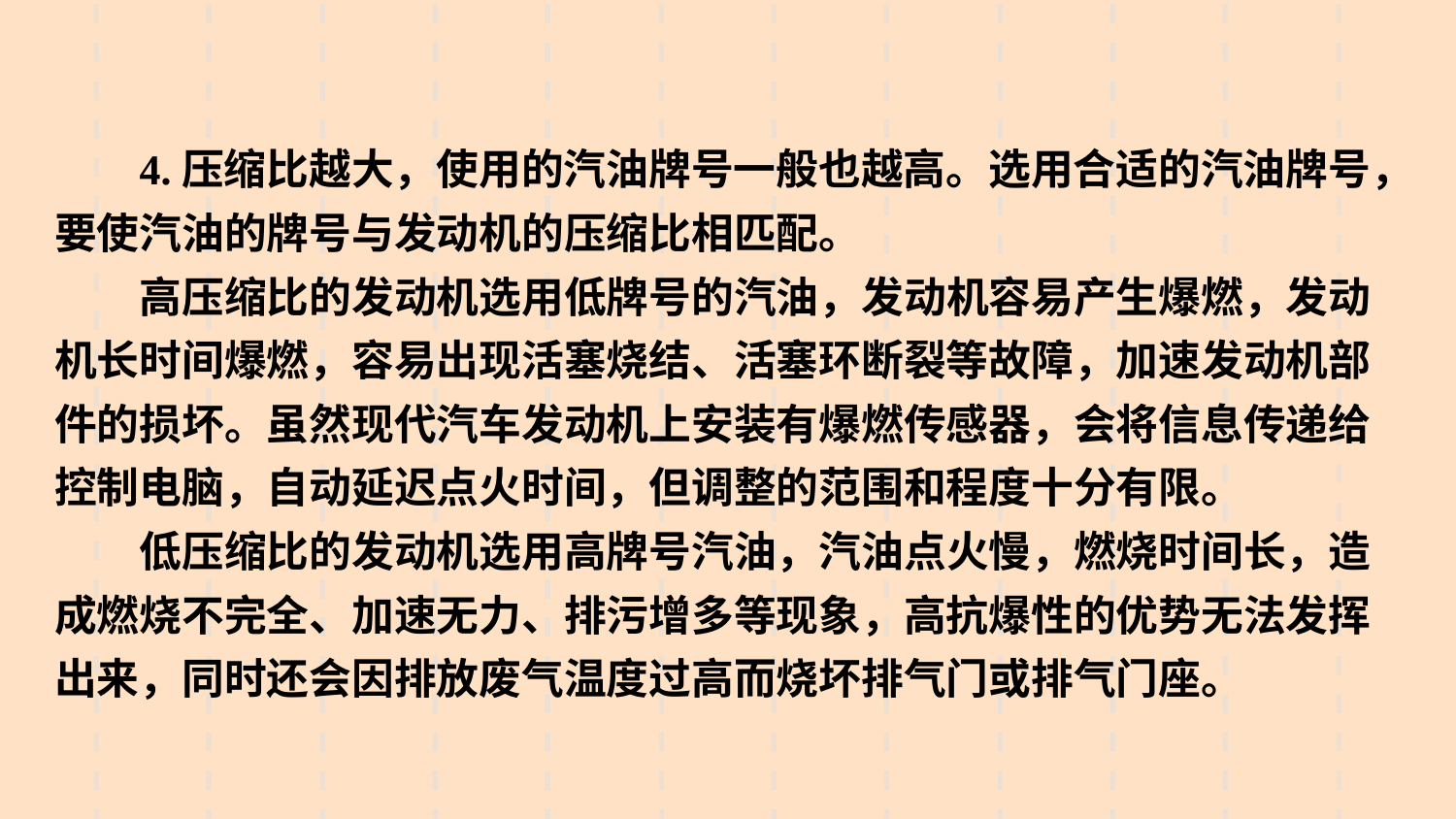

4.压缩比越大，使用的汽油牌号一般也越高。选用合适的汽油牌号，要使汽油的牌号与发动机的压缩比相匹配。
高压缩比的发动机选用低牌号的汽油，发动机容易产生爆燃，发动机长时间爆燃，容易出现活塞烧结、活塞环断裂等故障，加速发动机部件的损坏。虽然现代汽车发动机上安装有爆燃传感器，会将信息传递给控制电脑，自动延迟点火时间，但调整的范围和程度十分有限。
低压缩比的发动机选用高牌号汽油，汽油点火慢，燃烧时间长，造成燃烧不完全、加速无力、排污增多等现象，高抗爆性的优势无法发挥出来，同时还会因排放废气温度过高而烧坏排气门或排气门座。